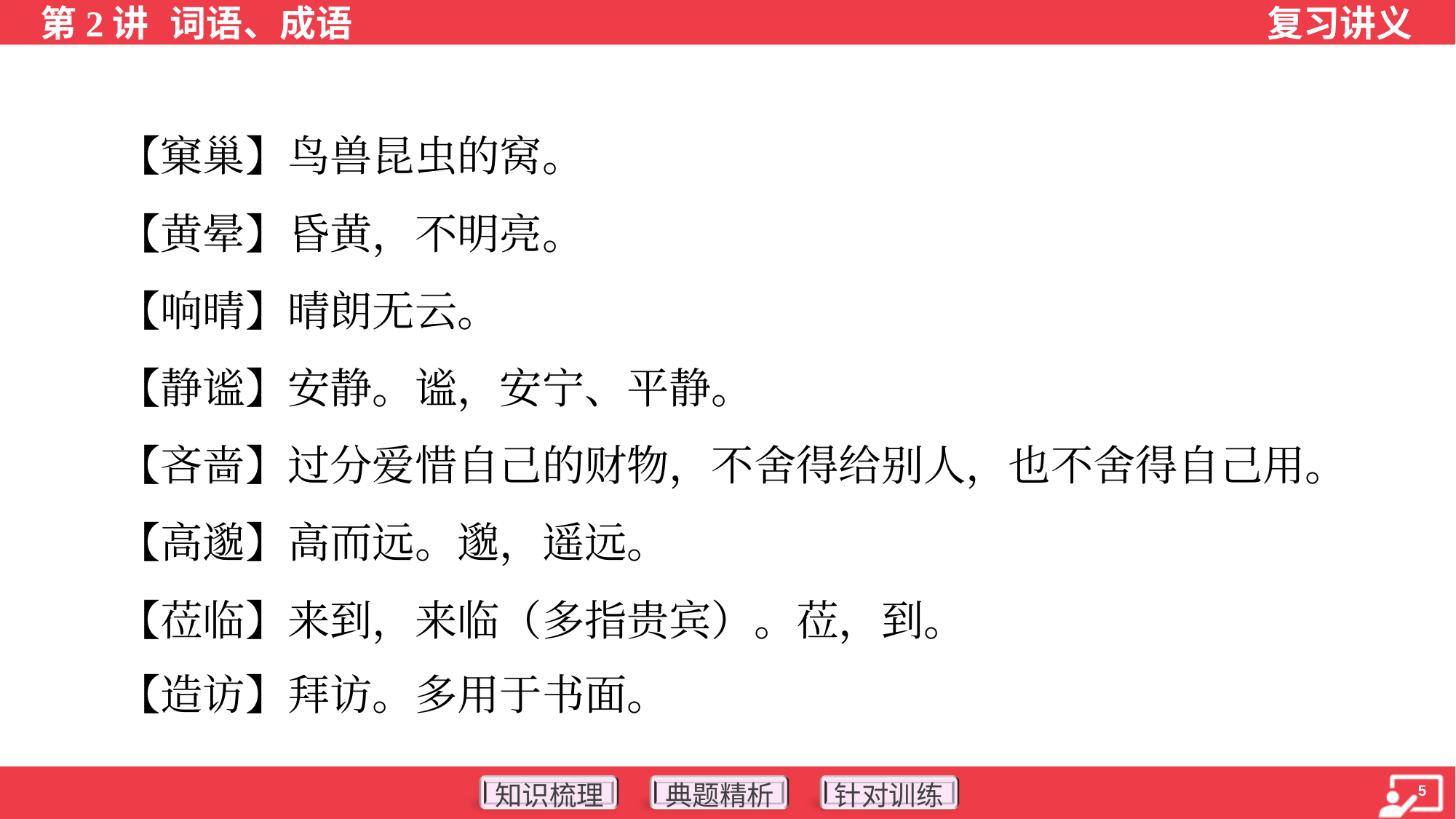

【窠巢】鸟兽昆虫的窝。
    【黄晕】昏黄，不明亮。
    【响晴】晴朗无云。
    【静谧】安静。谧，安宁、平静。
    【吝啬】过分爱惜自己的财物，不舍得给别人，也不舍得自己用。
    【高邈】高而远。邈，遥远。
    【莅临】来到，来临（多指贵宾）。莅，到。
    【造访】拜访。多用于书面。